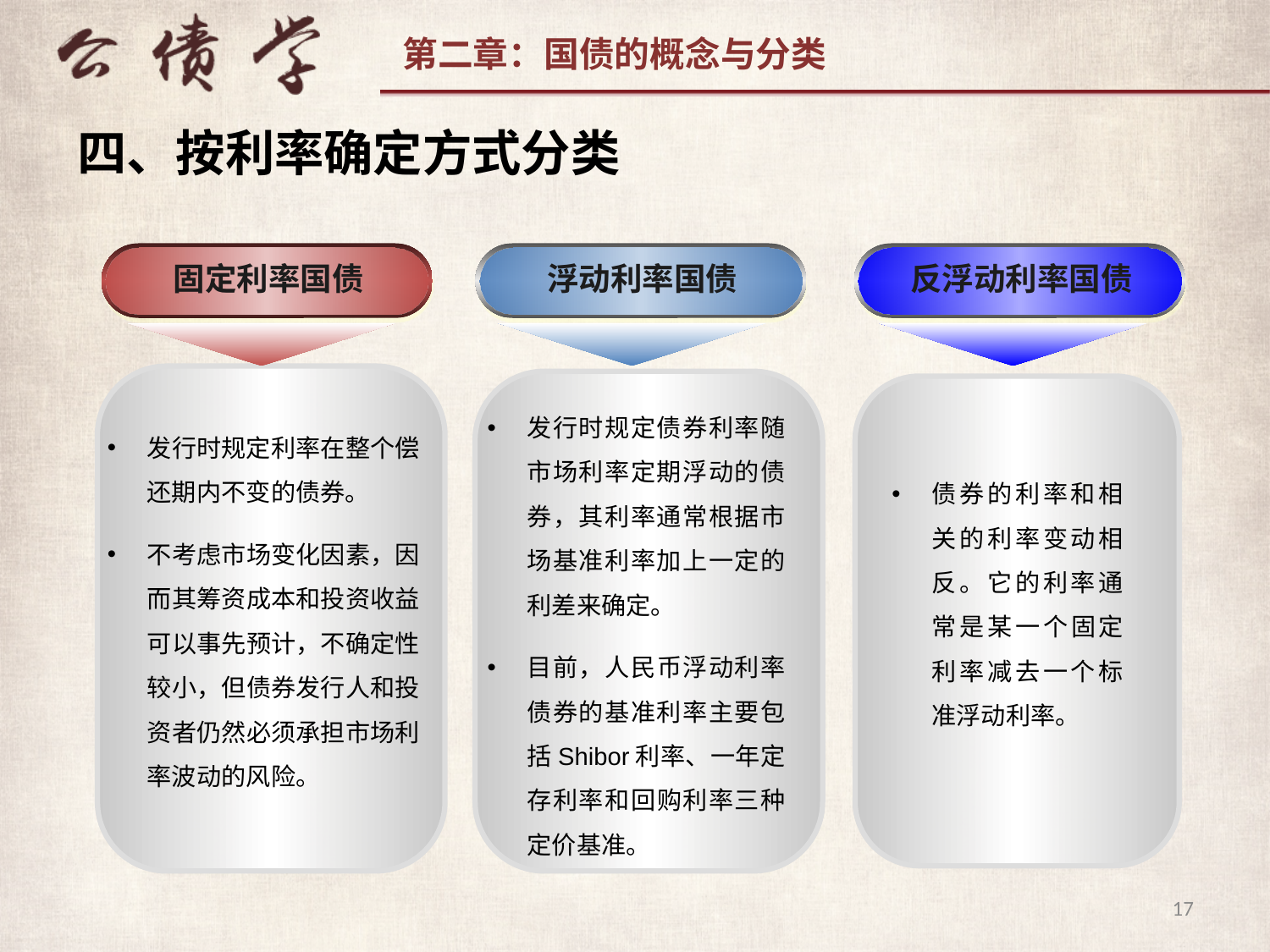

四、按利率确定方式分类

固定利率国债
浮动利率国债
反浮动利率国债

发行时规定债券利率随市场利率定期浮动的债券，其利率通常根据市场基准利率加上一定的利差来确定。
目前，人民币浮动利率债券的基准利率主要包括Shibor利率、一年定存利率和回购利率三种定价基准。
发行时规定利率在整个偿还期内不变的债券。
不考虑市场变化因素，因而其筹资成本和投资收益可以事先预计，不确定性较小，但债券发行人和投资者仍然必须承担市场利率波动的风险。

债券的利率和相关的利率变动相反。它的利率通常是某一个固定利率减去一个标准浮动利率。

17